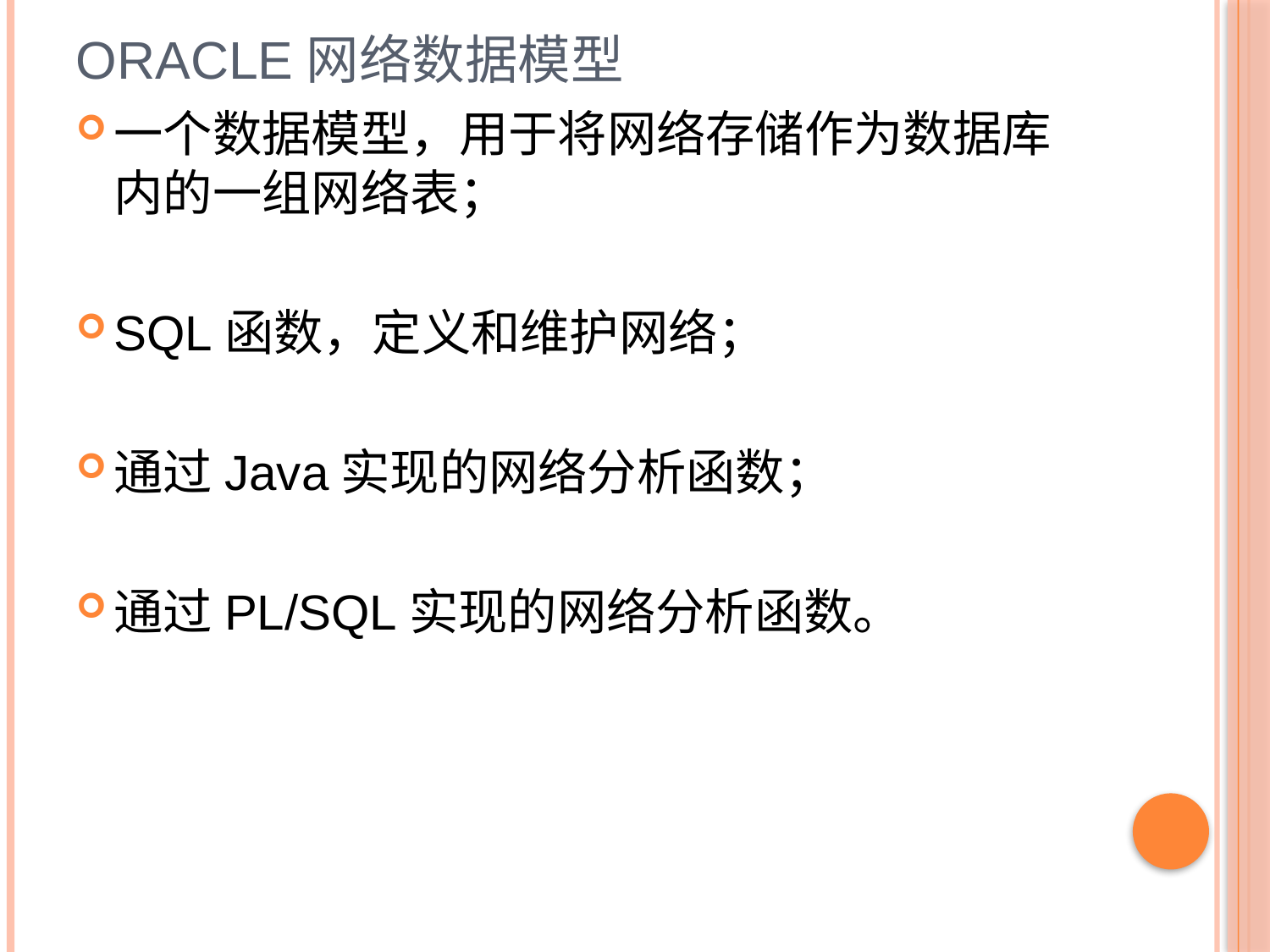

# Oracle网络数据模型
一个数据模型，用于将网络存储作为数据库内的一组网络表；

SQL函数，定义和维护网络；

通过Java实现的网络分析函数；

通过PL/SQL实现的网络分析函数。